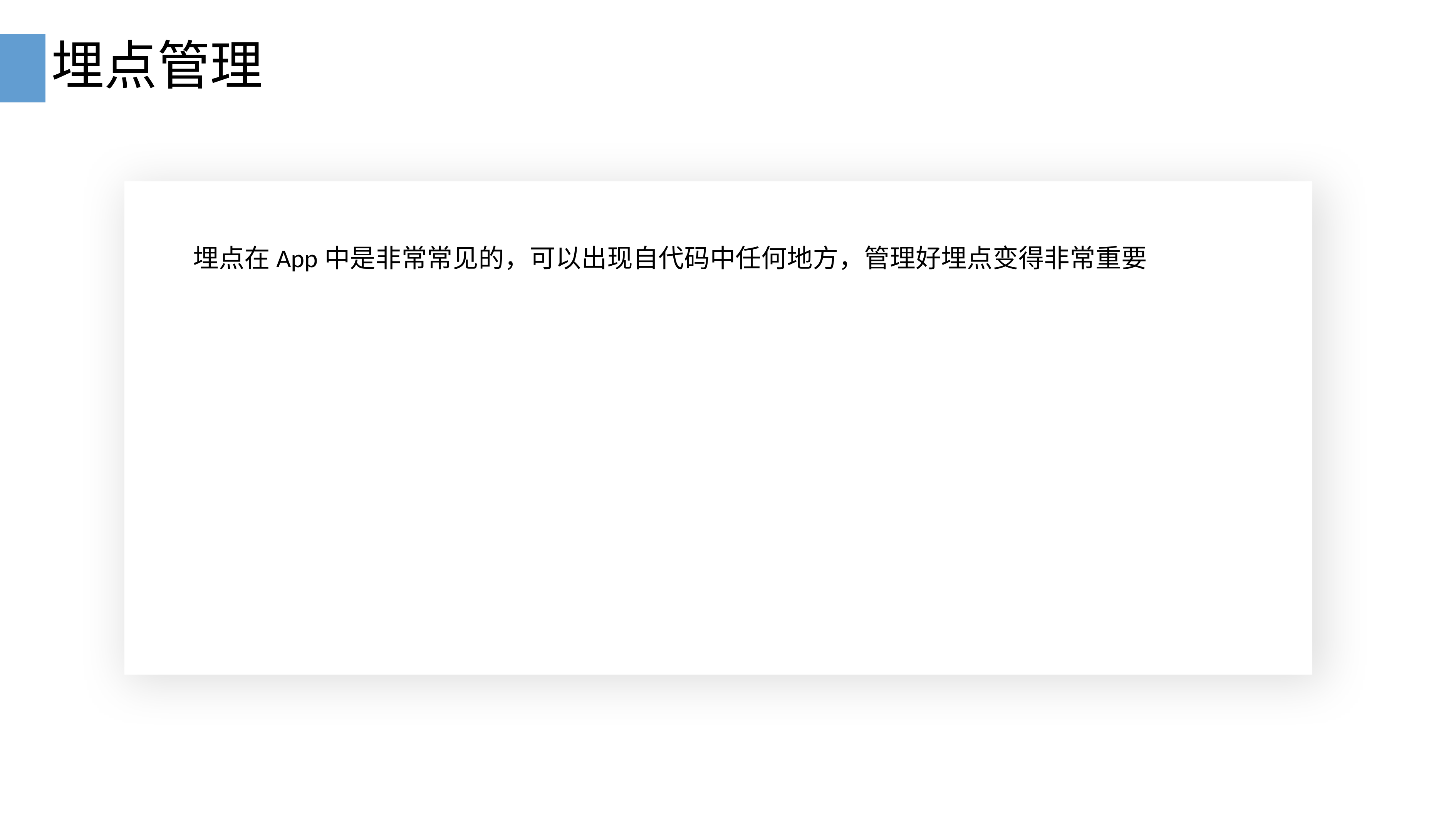

# 埋点管理

埋点在App中是非常常见的，可以出现自代码中任何地方，管理好埋点变得非常重要